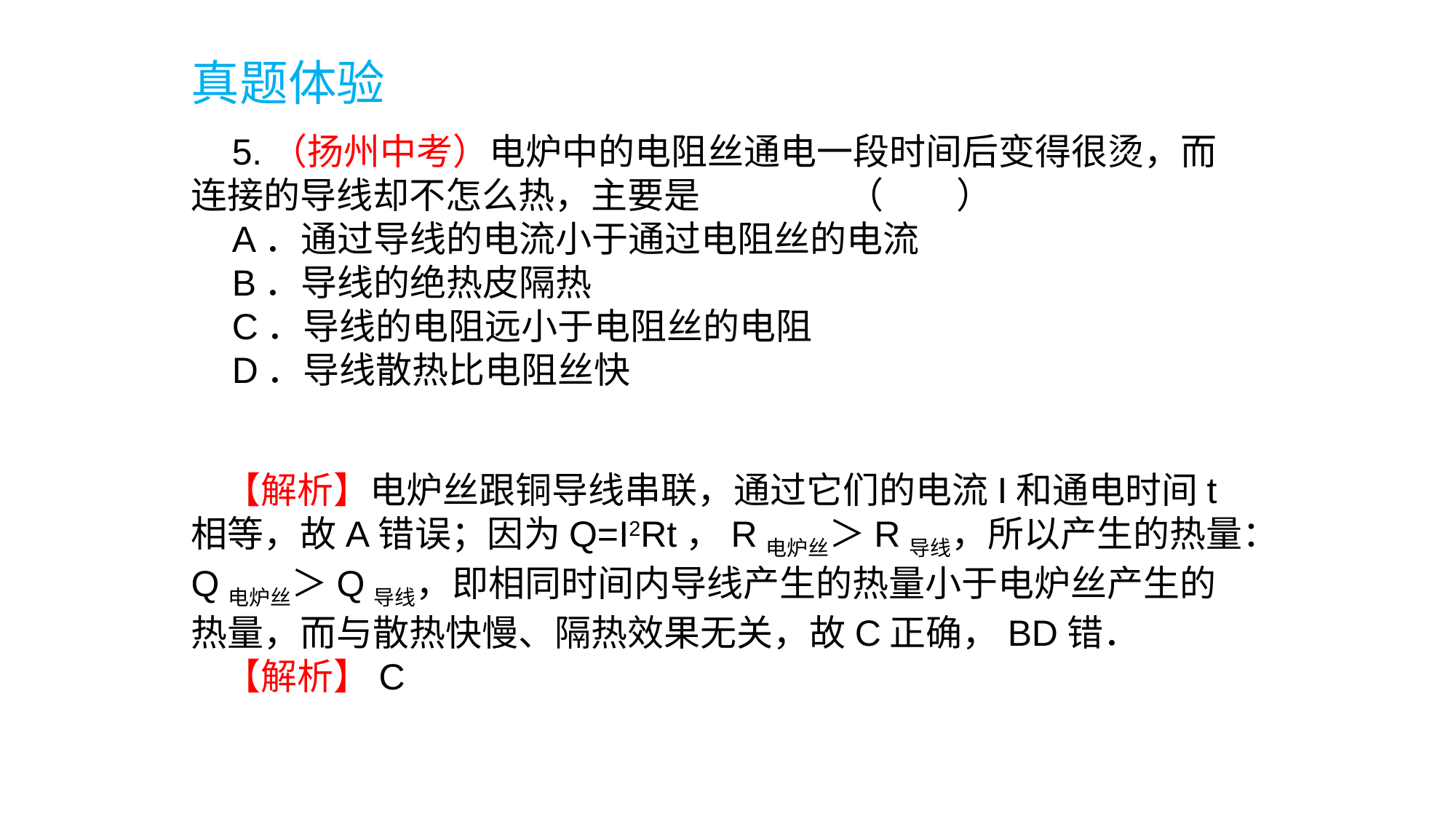

真题体验
    5.（扬州中考）电炉中的电阻丝通电一段时间后变得很烫，而连接的导线却不怎么热，主要是                  （　　）
    A．通过导线的电流小于通过电阻丝的电流
    B．导线的绝热皮隔热
    C．导线的电阻远小于电阻丝的电阻
    D．导线散热比电阻丝快

   【解析】电炉丝跟铜导线串联，通过它们的电流I和通电时间t相等，故A错误；因为Q=I2Rt，R电炉丝＞R导线，所以产生的热量：Q电炉丝＞Q导线，即相同时间内导线产生的热量小于电炉丝产生的热量，而与散热快慢、隔热效果无关，故C正确，BD错．
   【解析】C